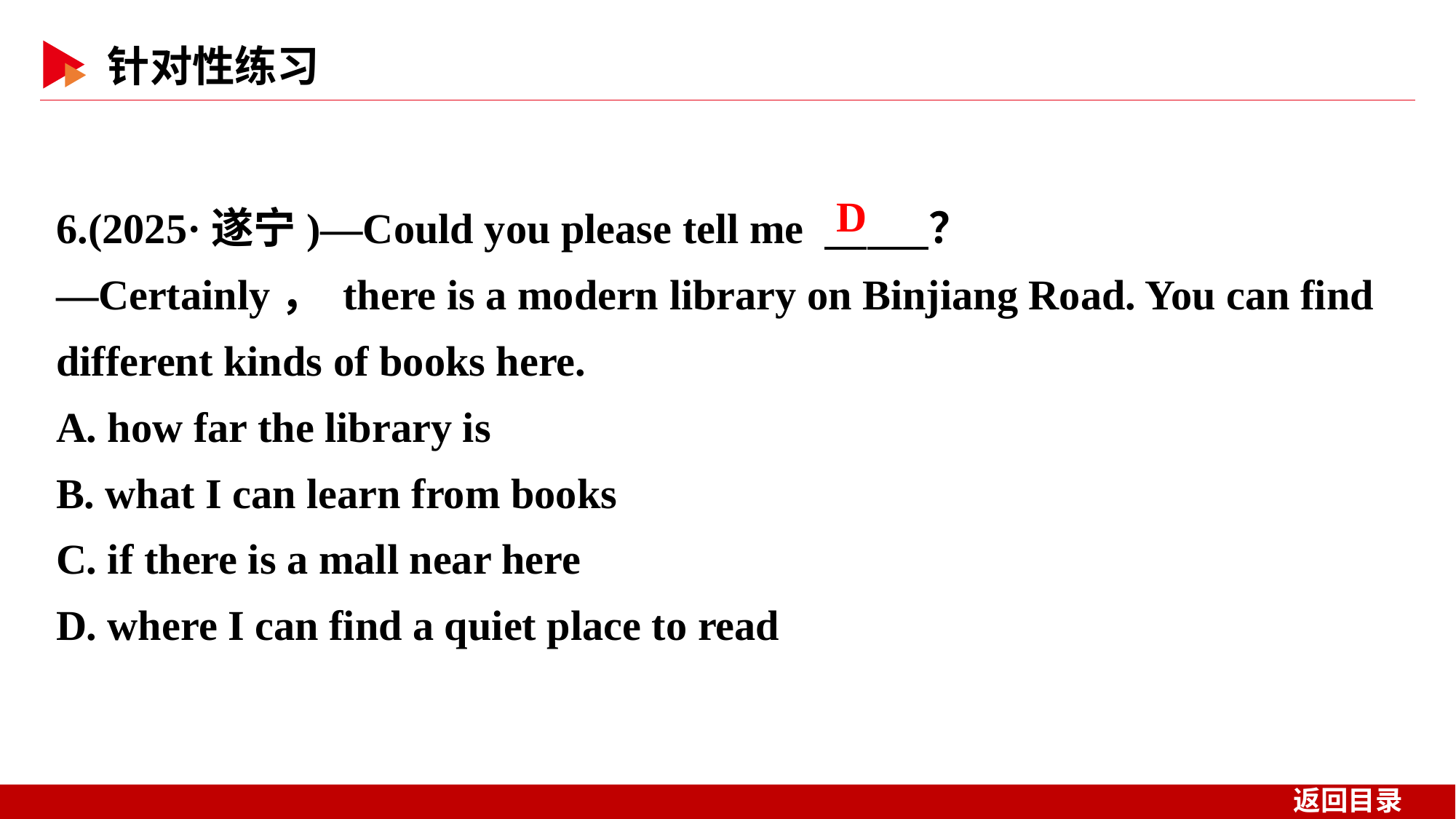

6.(2025·遂宁)—Could you please tell me 　  　？
—Certainly， there is a modern library on Binjiang Road. You can find different kinds of books here.
A. how far the library is
B. what I can learn from books
C. if there is a mall near here
D. where I can find a quiet place to read
D